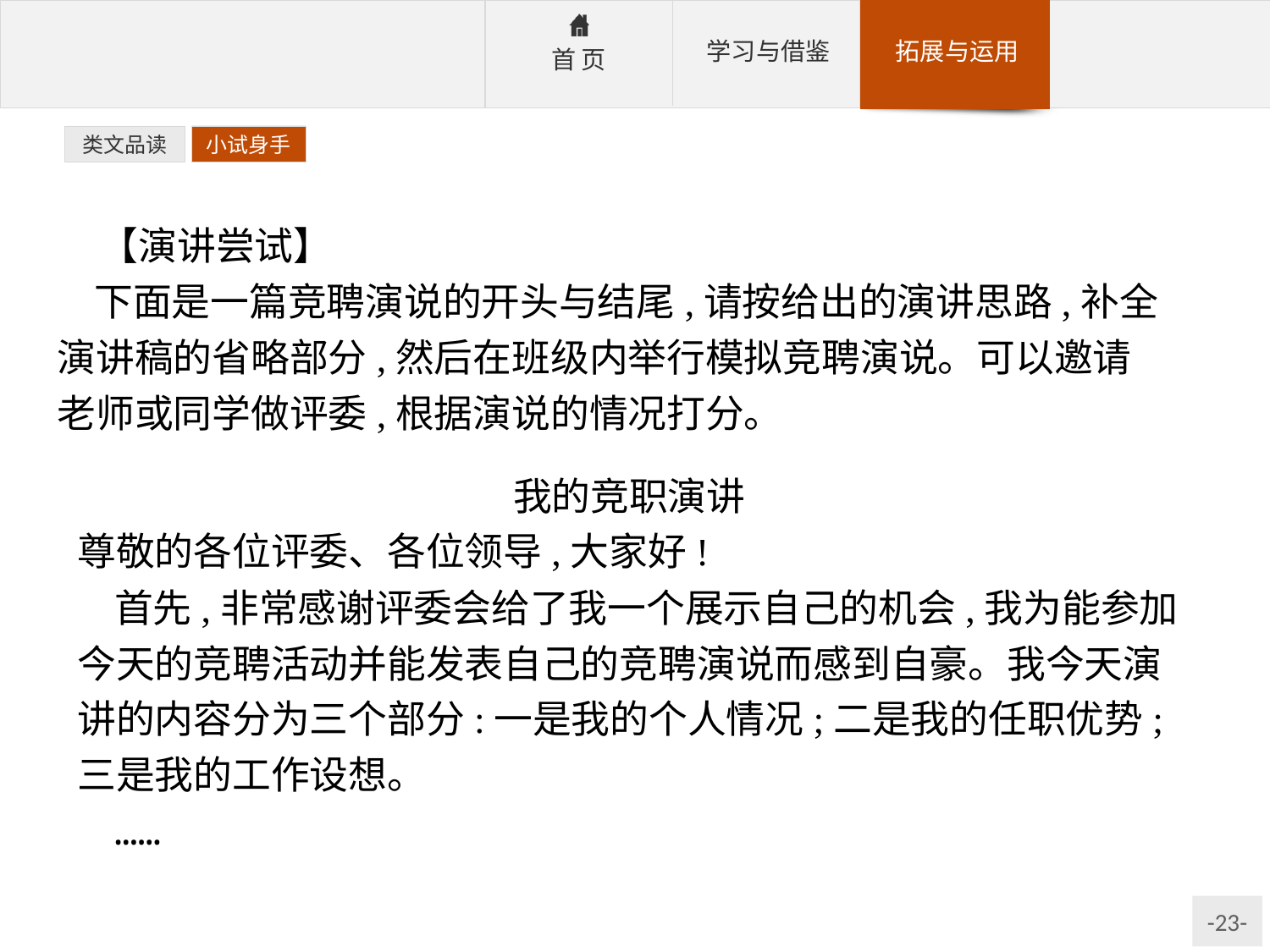

类文品读
小试身手
【演讲尝试】
下面是一篇竞聘演说的开头与结尾,请按给出的演讲思路,补全演讲稿的省略部分,然后在班级内举行模拟竞聘演说。可以邀请老师或同学做评委,根据演说的情况打分。
我的竞职演讲
尊敬的各位评委、各位领导,大家好!
首先,非常感谢评委会给了我一个展示自己的机会,我为能参加今天的竞聘活动并能发表自己的竞聘演说而感到自豪。我今天演讲的内容分为三个部分:一是我的个人情况;二是我的任职优势;三是我的工作设想。
……